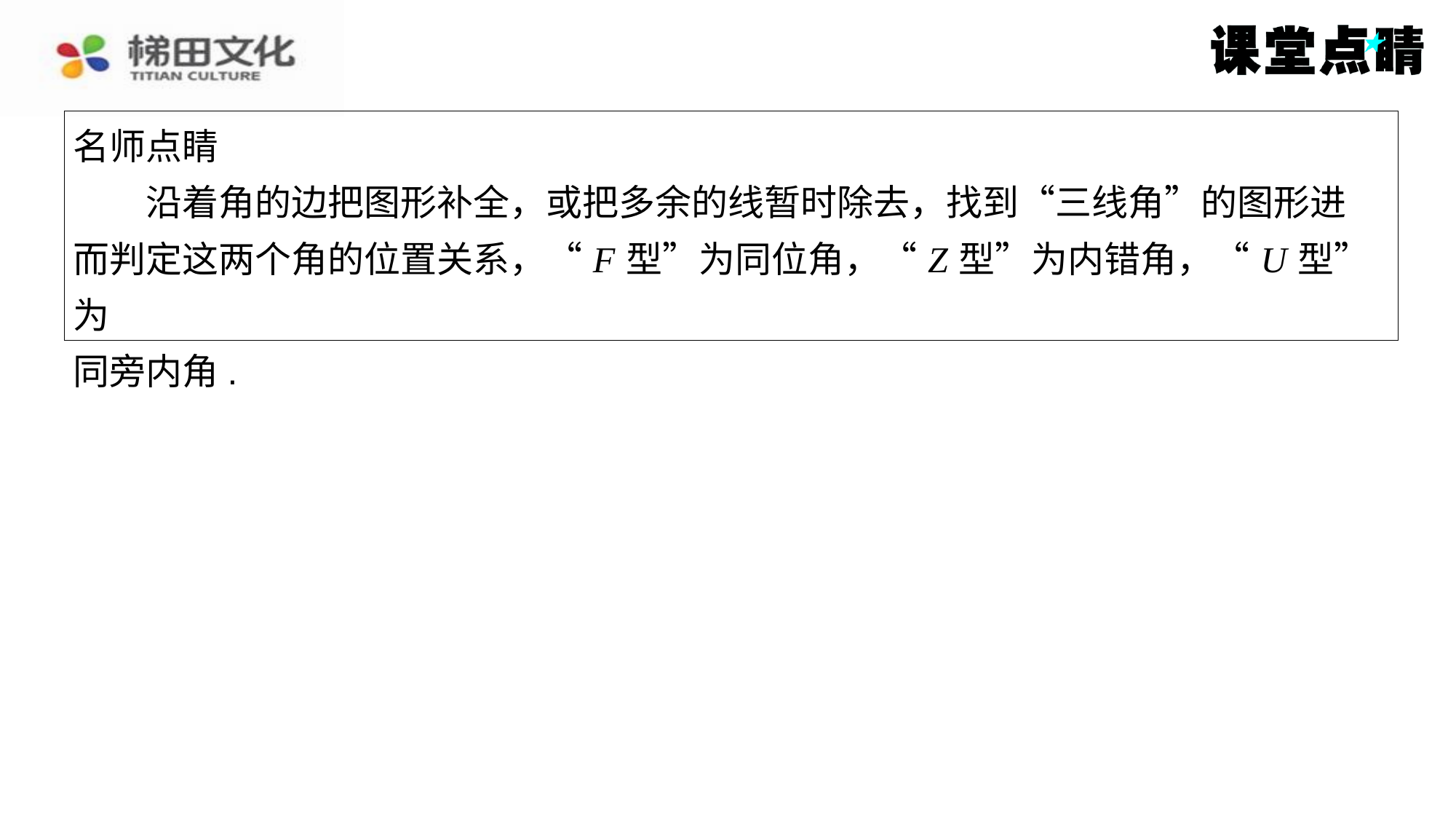

名师点睛
沿着角的边把图形补全，或把多余的线暂时除去，找到“三线角”的图形进
而判定这两个角的位置关系，“ F 型”为同位角，“ Z 型”为内错角，“ U 型”为
同旁内角.